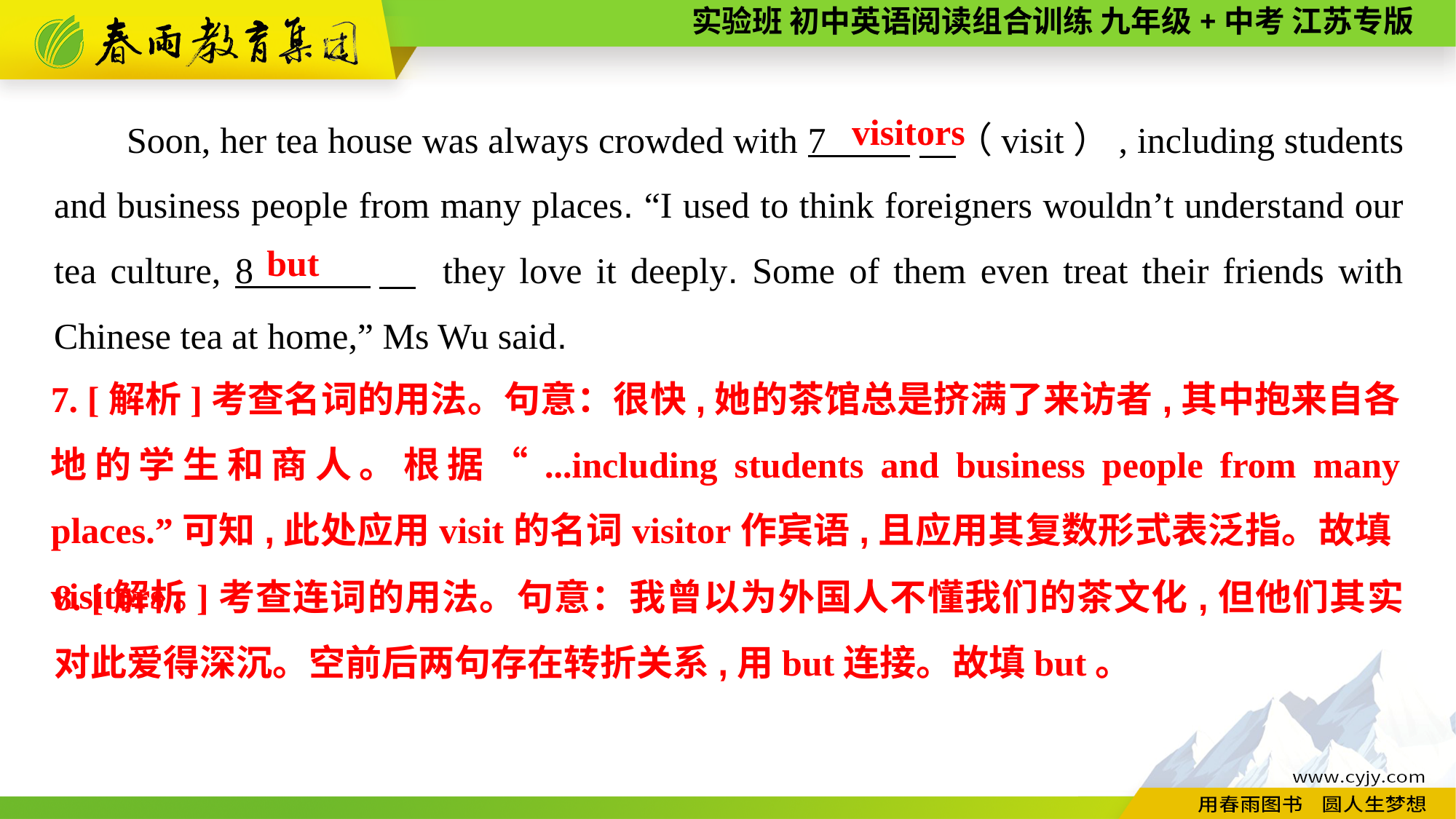

Soon, her tea house was always crowded with 7         　（visit）, including students and business people from many places. “I used to think foreigners wouldn’t understand our tea culture, 8        　 they love it deeply. Some of them even treat their friends with Chinese tea at home,” Ms Wu said.
visitors
but
7. [解析]考查名词的用法。句意：很快,她的茶馆总是挤满了来访者,其中抱来自各地的学生和商人。根据“...including students and business people from many places.”可知,此处应用visit的名词visitor作宾语,且应用其复数形式表泛指。故填visitors。
8. [解析]考查连词的用法。句意：我曾以为外国人不懂我们的茶文化,但他们其实对此爱得深沉。空前后两句存在转折关系,用but连接。故填but。